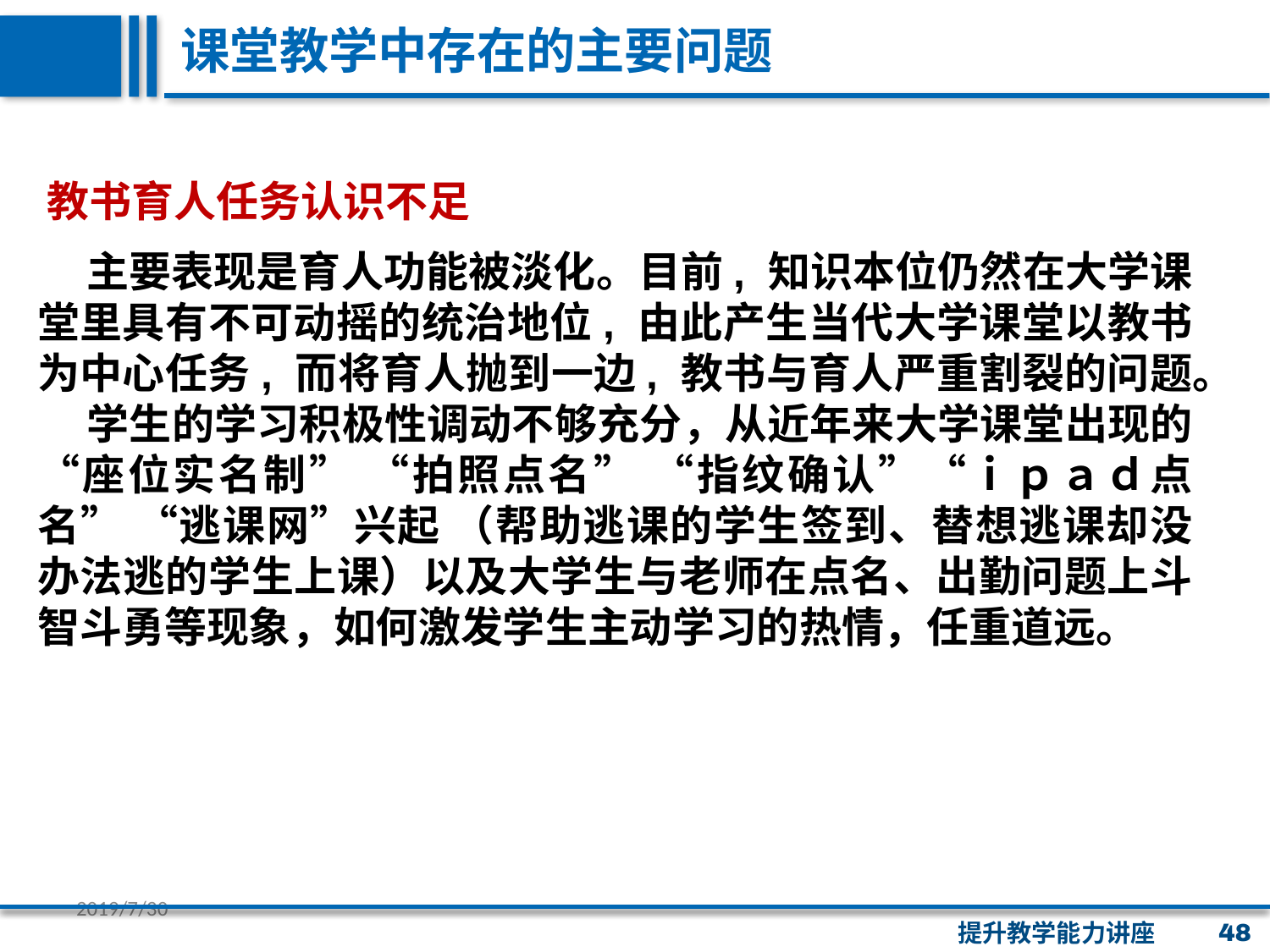

课堂教学中存在的主要问题
教书育人任务认识不足
    主要表现是育人功能被淡化。目前, 知识本位仍然在大学课堂里具有不可动摇的统治地位, 由此产生当代大学课堂以教书为中心任务, 而将育人抛到一边, 教书与育人严重割裂的问题。
    学生的学习积极性调动不够充分，从近年来大学课堂出现的 “座位实名制” “拍照点名” “指纹确认”“ｉｐａｄ点名” “逃课网”兴起 （帮助逃课的学生签到、替想逃课却没办法逃的学生上课）以及大学生与老师在点名、出勤问题上斗智斗勇等现象，如何激发学生主动学习的热情，任重道远。
48